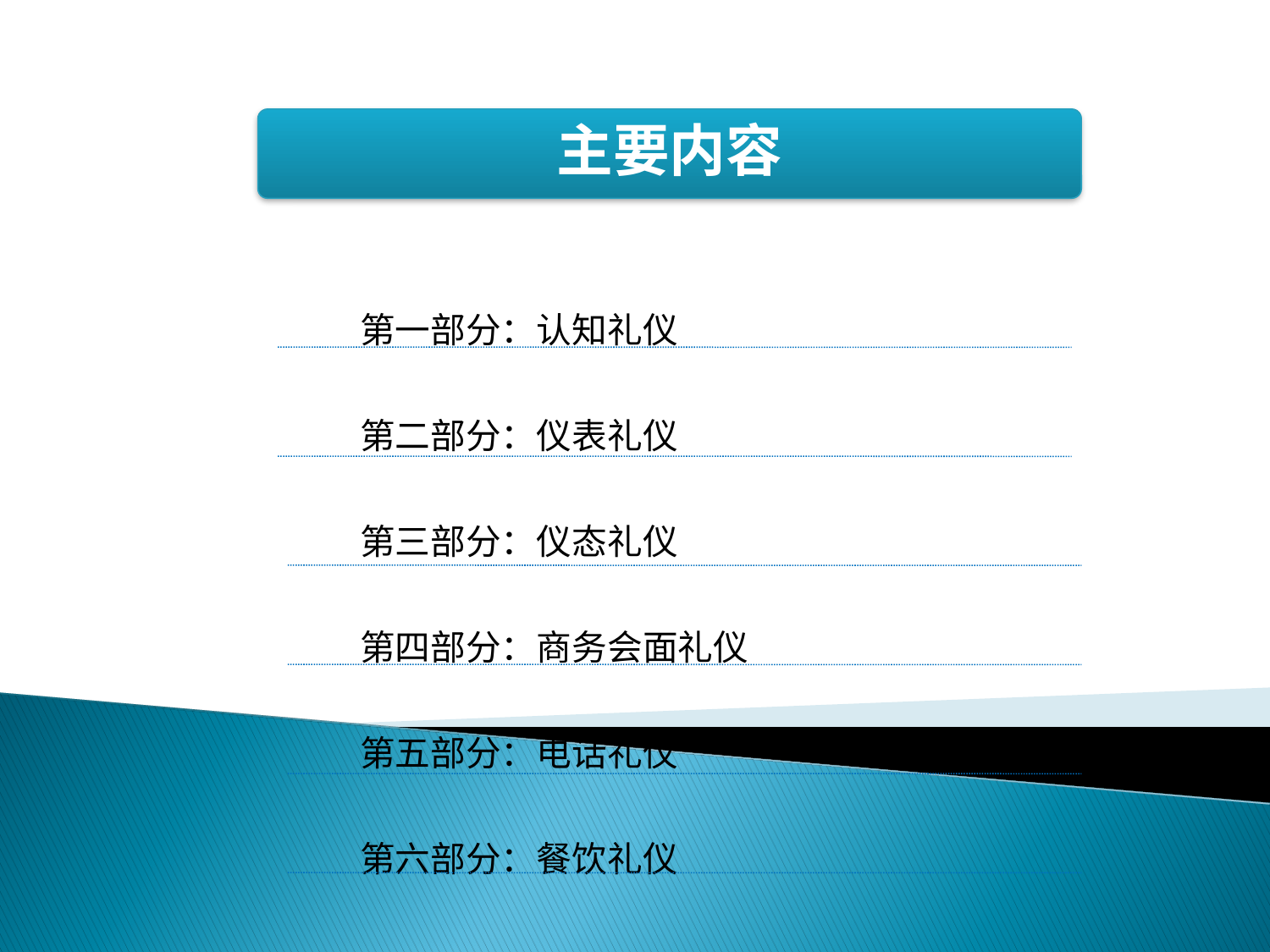

主要内容
第一部分：认知礼仪
第二部分：仪表礼仪
第三部分：仪态礼仪
第四部分：商务会面礼仪
第五部分：电话礼仪
第六部分：餐饮礼仪